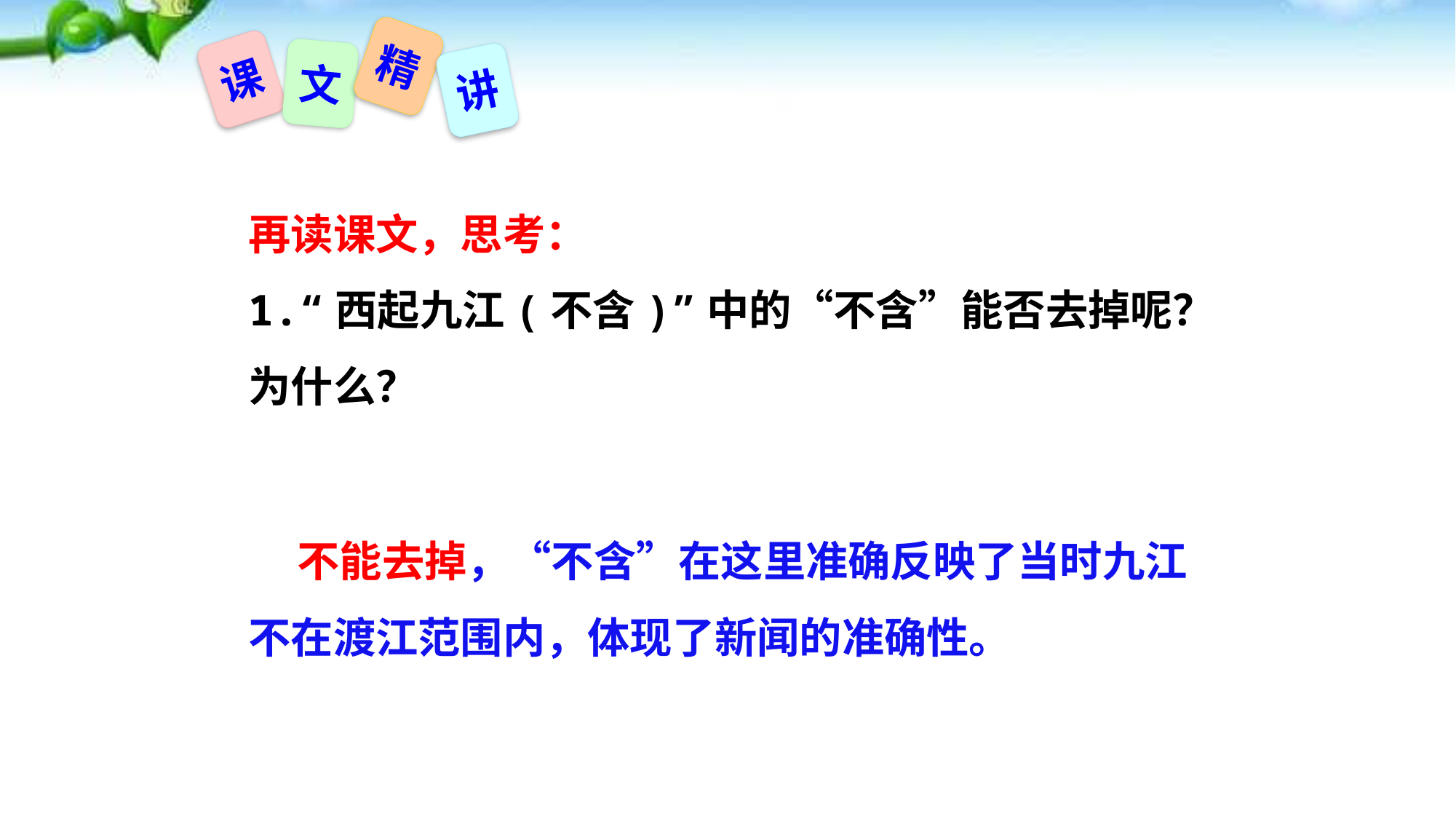

精
课
文
讲
再读课文，思考：
1.“西起九江(不含)”中的“不含”能否去掉呢？为什么？
    不能去掉，“不含”在这里准确反映了当时九江不在渡江范围内，体现了新闻的准确性。